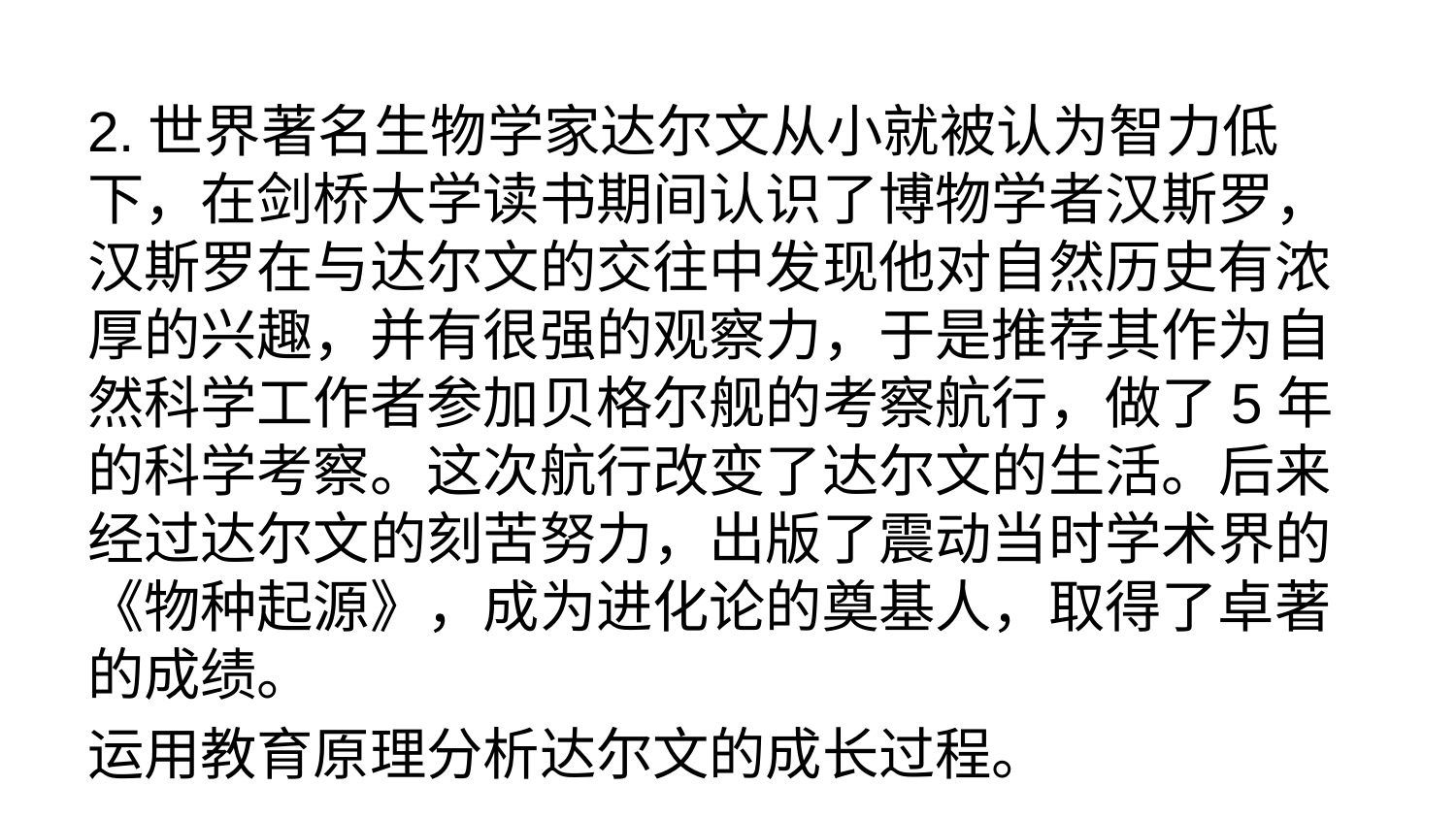

2.世界著名生物学家达尔文从小就被认为智力低下，在剑桥大学读书期间认识了博物学者汉斯罗，汉斯罗在与达尔文的交往中发现他对自然历史有浓厚的兴趣，并有很强的观察力，于是推荐其作为自然科学工作者参加贝格尔舰的考察航行，做了5年的科学考察。这次航行改变了达尔文的生活。后来经过达尔文的刻苦努力，出版了震动当时学术界的《物种起源》，成为进化论的奠基人，取得了卓著的成绩。
运用教育原理分析达尔文的成长过程。